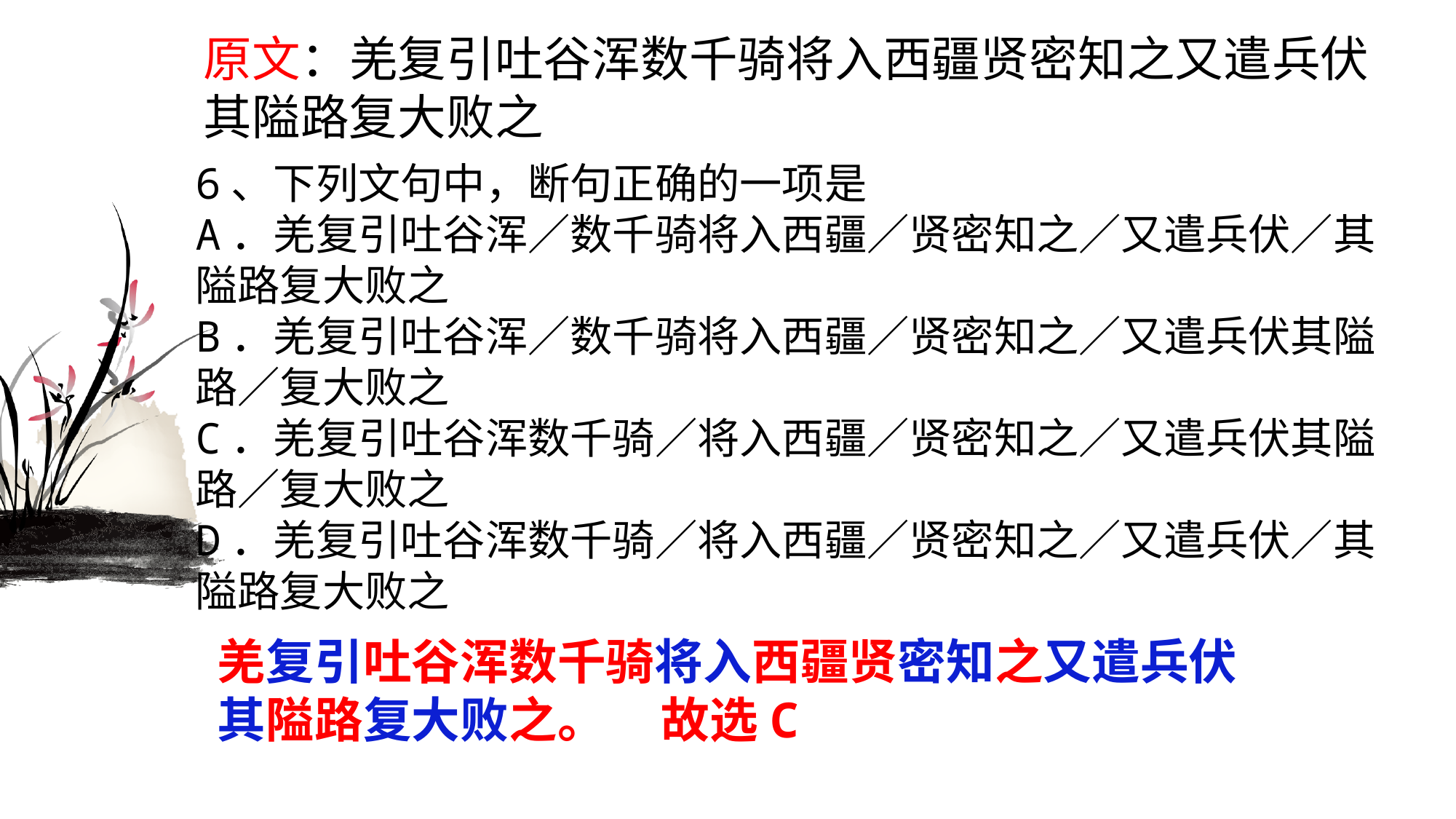

原文：羌复引吐谷浑数千骑将入西疆贤密知之又遣兵伏
其隘路复大败之
6、下列文句中，断句正确的一项是
A．羌复引吐谷浑／数千骑将入西疆／贤密知之／又遣兵伏／其隘路复大败之
B．羌复引吐谷浑／数千骑将入西疆／贤密知之／又遣兵伏其隘路／复大败之
C．羌复引吐谷浑数千骑／将入西疆／贤密知之／又遣兵伏其隘路／复大败之
D．羌复引吐谷浑数千骑／将入西疆／贤密知之／又遣兵伏／其隘路复大败之
羌复引吐谷浑数千骑将入西疆贤密知之又遣兵伏
其隘路复大败之。     故选C